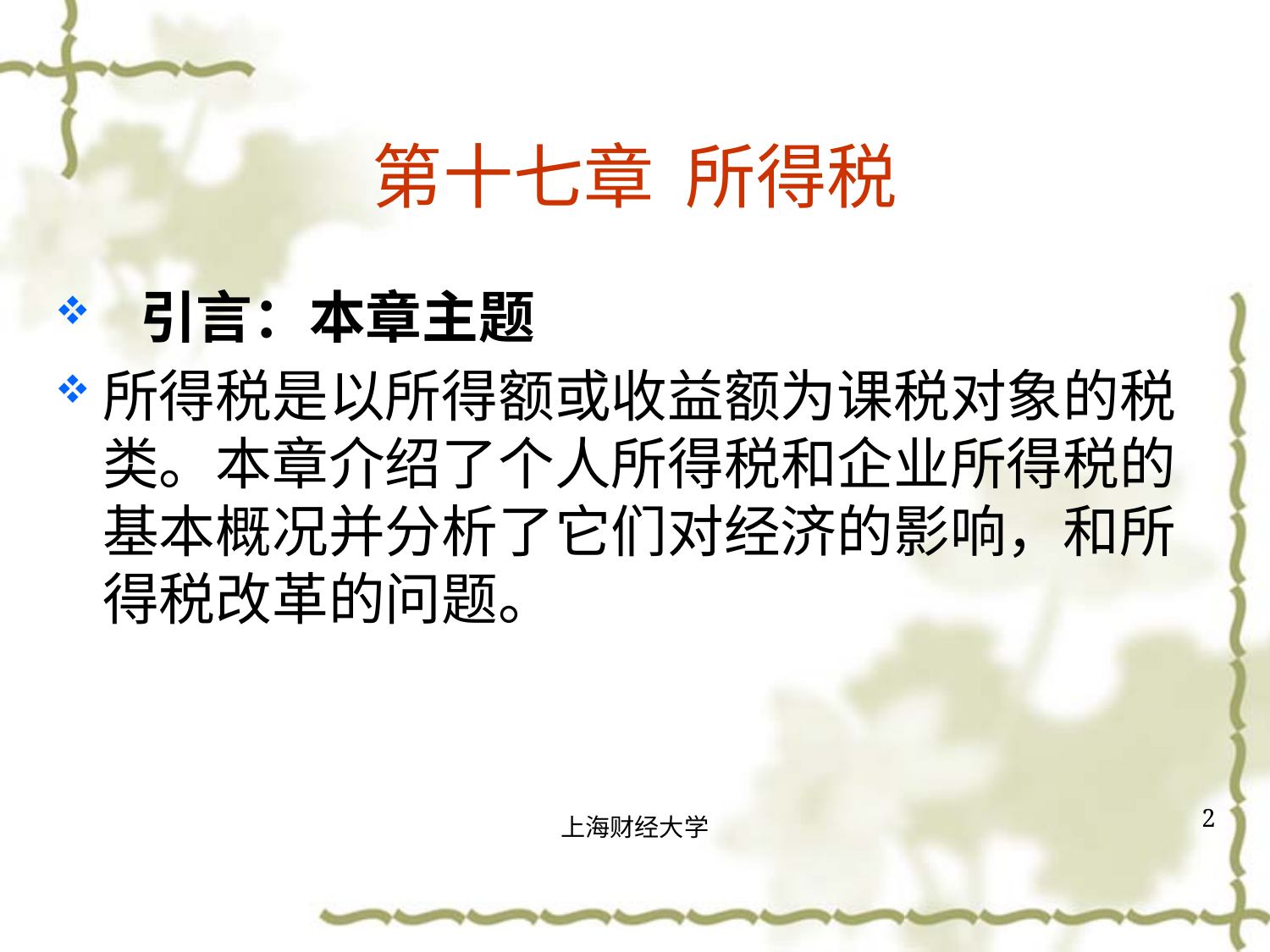

# 第十七章  所得税
引言：本章主题
所得税是以所得额或收益额为课税对象的税类。本章介绍了个人所得税和企业所得税的基本概况并分析了它们对经济的影响，和所得税改革的问题。
2
上海财经大学